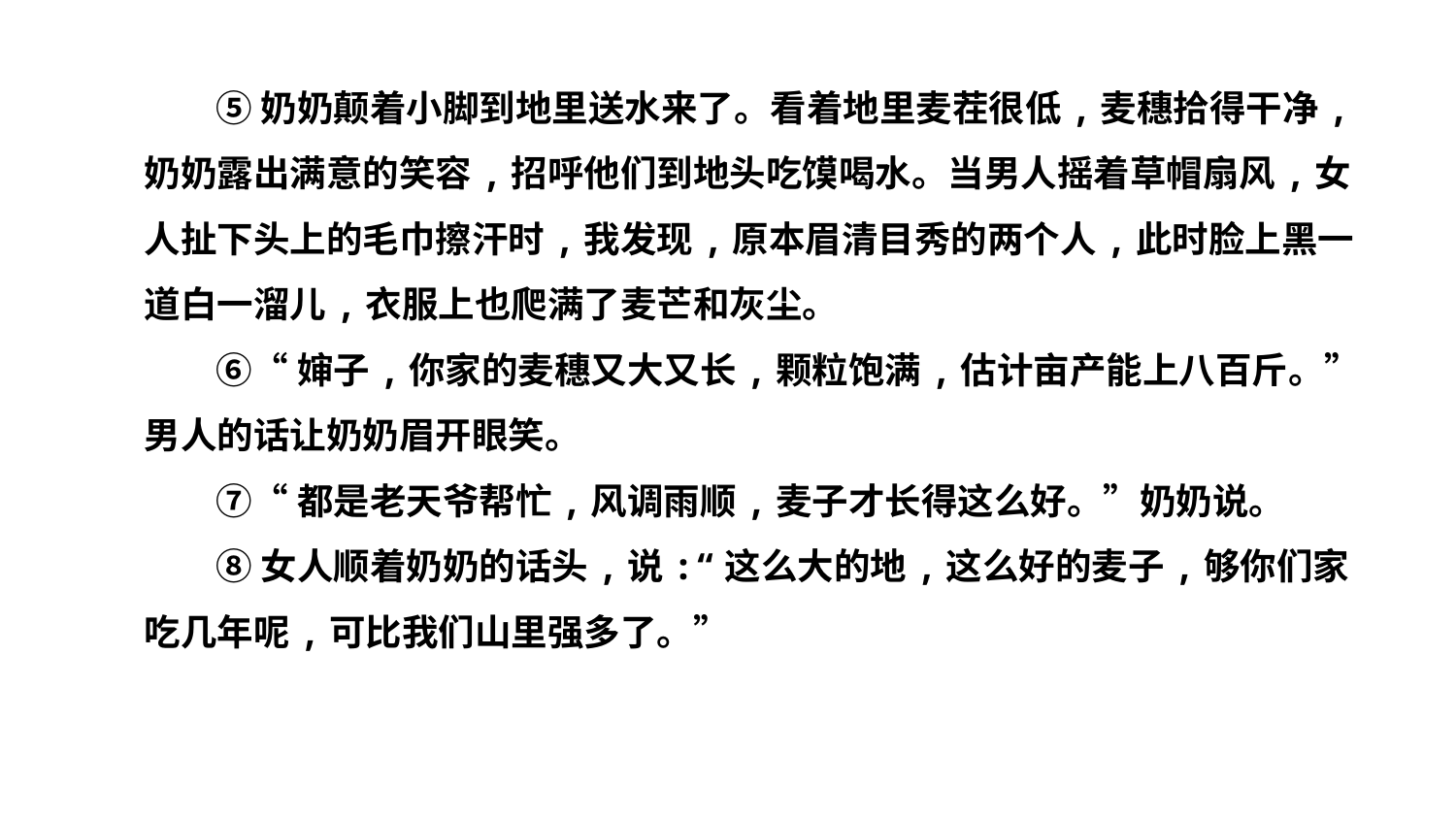

⑤奶奶颠着小脚到地里送水来了。看着地里麦茬很低,麦穗拾得干净,奶奶露出满意的笑容,招呼他们到地头吃馍喝水。当男人摇着草帽扇风,女人扯下头上的毛巾擦汗时,我发现,原本眉清目秀的两个人,此时脸上黑一道白一溜儿,衣服上也爬满了麦芒和灰尘。
⑥“婶子,你家的麦穗又大又长,颗粒饱满,估计亩产能上八百斤。”男人的话让奶奶眉开眼笑。
⑦“都是老天爷帮忙,风调雨顺,麦子才长得这么好。”奶奶说。
⑧女人顺着奶奶的话头,说:“这么大的地,这么好的麦子,够你们家吃几年呢,可比我们山里强多了。”